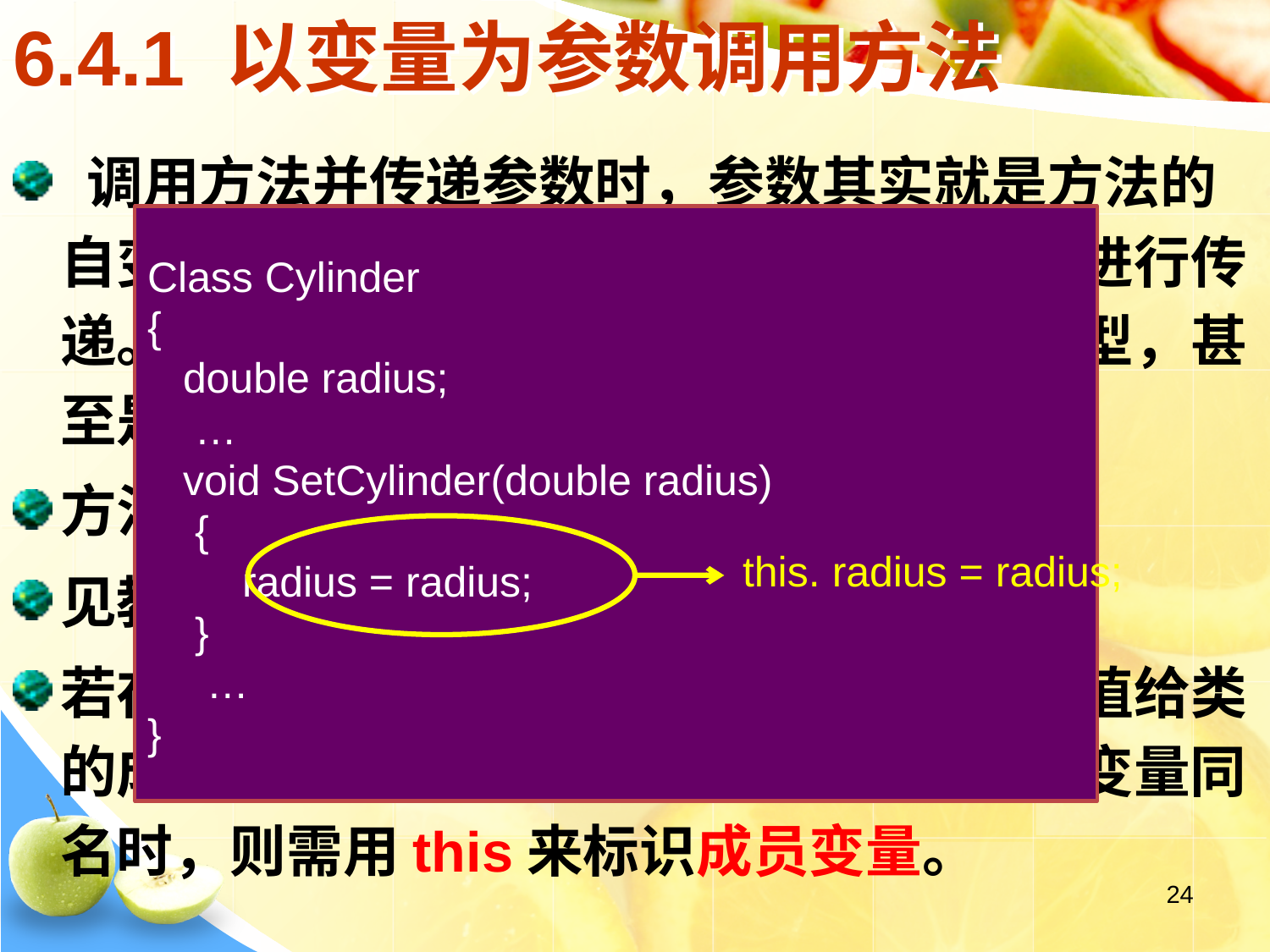

# 6.4.1 以变量为参数调用方法
 调用方法并传递参数时，参数其实就是方法的自变量，所以参数要放在方法的括号内来进行传递。括号内的参数可以是数值型、字符串型，甚至是对象。
方法的参数属于局部变量。
见教材例6.4
若在通过方法调用，将外部传入的参数赋值给类的成员变量，方法的形式参数与类的成员变量同名时，则需用this来标识成员变量。

Class Cylinder
{
   double radius;
    …
   void SetCylinder(double radius)
    {
        radius = radius;
    }
     …
}

this. radius = radius;
24